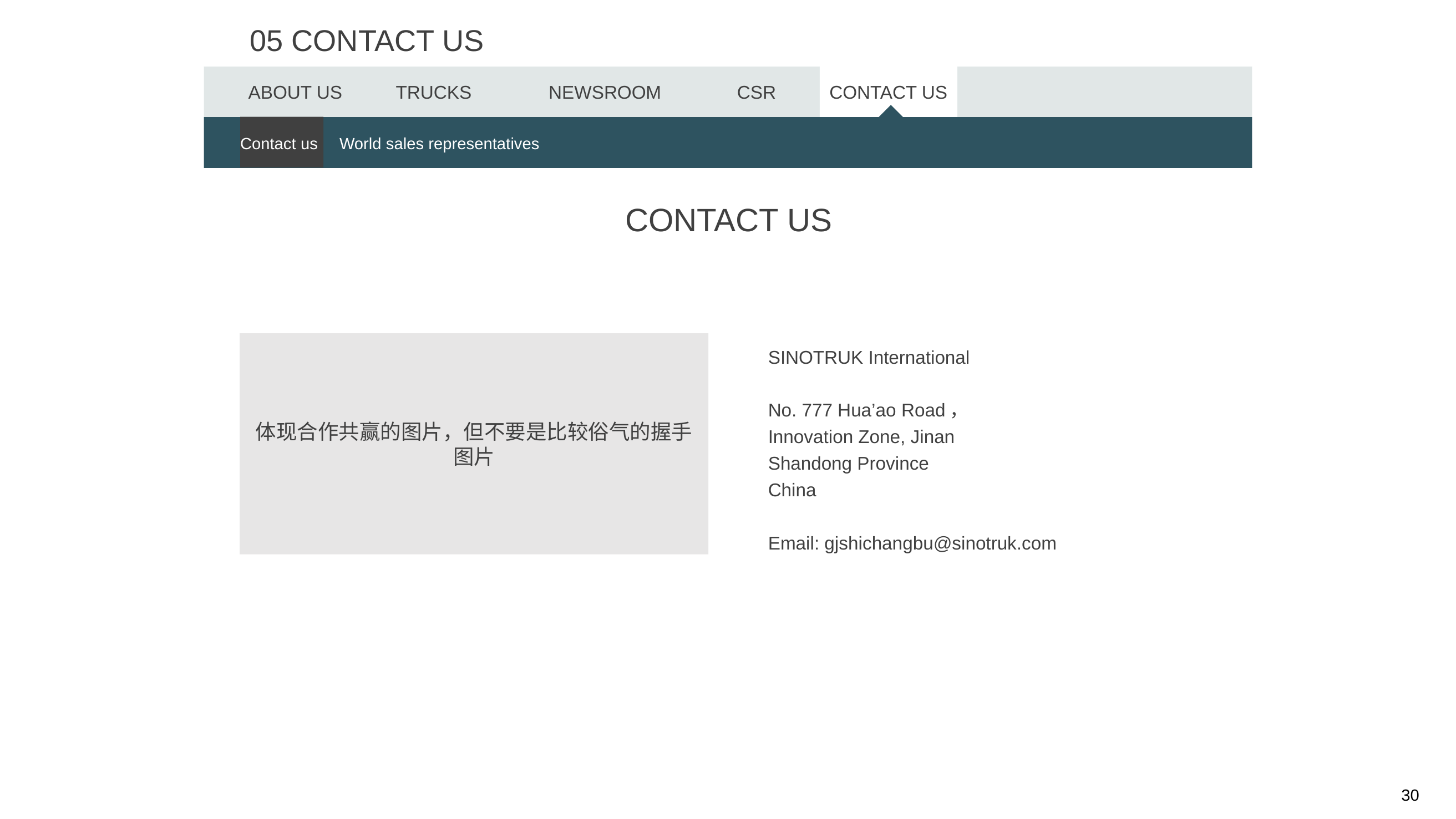

05 CONTACT US

ABOUT US
TRUCKS
NEWSROOM
CSR
CONTACT US

Contact us
World sales representatives
CONTACT US
体现合作共赢的图片，但不要是比较俗气的握手图片
SINOTRUK International

No. 777 Hua’ao Road，
Innovation Zone, Jinan
Shandong Province
China

Email: gjshichangbu@sinotruk.com